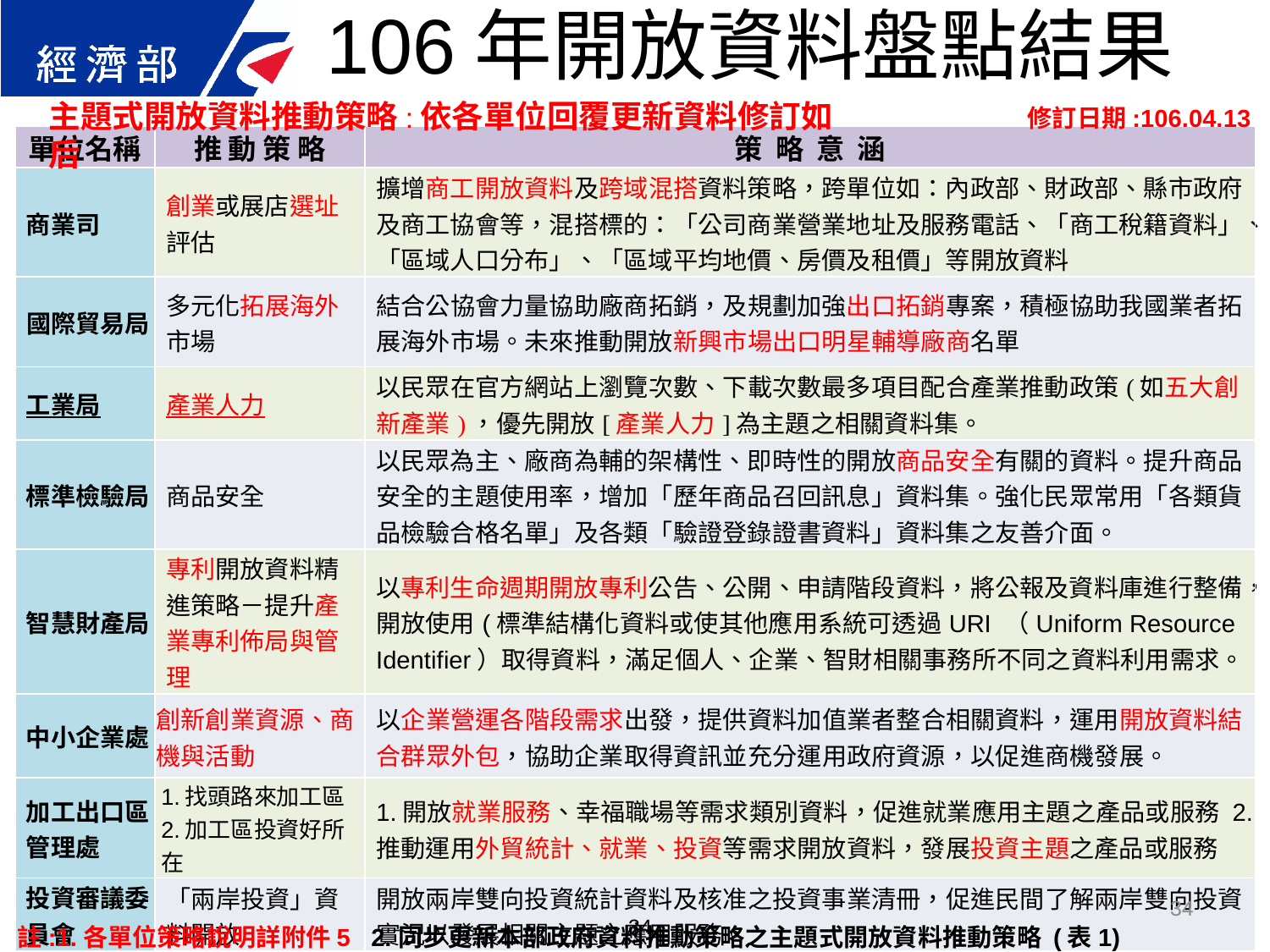

106年開放資料盤點結果
主題式開放資料推動策略:依各單位回覆更新資料修訂如后
修訂日期:106.04.13
| 單位名稱 | 推 動 策 略 | 策 略 意 涵 |
| --- | --- | --- |
| 商業司 | 創業或展店選址評估 | 擴增商工開放資料及跨域混搭資料策略，跨單位如：內政部、財政部、縣市政府及商工協會等，混搭標的：「公司商業營業地址及服務電話、「商工稅籍資料」、「區域人口分布」、「區域平均地價、房價及租價」等開放資料 |
| 國際貿易局 | 多元化拓展海外市場 | 結合公協會力量協助廠商拓銷，及規劃加強出口拓銷專案，積極協助我國業者拓展海外市場。未來推動開放新興市場出口明星輔導廠商名單 |
| 工業局 | 產業人力 | 以民眾在官方網站上瀏覽次數、下載次數最多項目配合產業推動政策(如五大創新產業)，優先開放[產業人力]為主題之相關資料集。 |
| 標準檢驗局 | 商品安全 | 以民眾為主、廠商為輔的架構性、即時性的開放商品安全有關的資料。提升商品安全的主題使用率，增加「歷年商品召回訊息」資料集。強化民眾常用「各類貨品檢驗合格名單」及各類「驗證登錄證書資料」資料集之友善介面。 |
| 智慧財產局 | 專利開放資料精進策略－提升產業專利佈局與管理 | 以專利生命週期開放專利公告、公開、申請階段資料，將公報及資料庫進行整備，開放使用(標準結構化資料或使其他應用系統可透過URI （Uniform Resource Identifier）取得資料，滿足個人、企業、智財相關事務所不同之資料利用需求。 |
| 中小企業處 | 創新創業資源、商機與活動 | 以企業營運各階段需求出發，提供資料加值業者整合相關資料，運用開放資料結合群眾外包，協助企業取得資訊並充分運用政府資源，以促進商機發展。 |
| 加工出口區管理處 | 1.找頭路來加工區 2.加工區投資好所在 | 1.開放就業服務、幸福職場等需求類別資料，促進就業應用主題之產品或服務 2.推動運用外貿統計、就業、投資等需求開放資料，發展投資主題之產品或服務 |
| 投資審議委員會 | 「兩岸投資」資料開放 | 開放兩岸雙向投資統計資料及核准之投資事業清冊，促進民間了解兩岸雙向投資實況以發展相關主題之應用服務。 |
| 貿易調查委員會 | 深化貿易救濟主題開放資料 | 逐年新增開放我國貿易救濟調查案例，增加採行貿易救濟措施後之課徵監測結果，開放課徵反傾銷稅產品監測結果資料 |
| 專業人員研究中心 | 訓練進修園地 | 提供公務機關及民間教育訓練業者、利用課程資訊提供訓練課程規劃參考 |
34
34
註:1.各單位策略說明詳附件5   2.同步更新本部政府資料推勳策略之主題式開放資料推動策略 (表1)